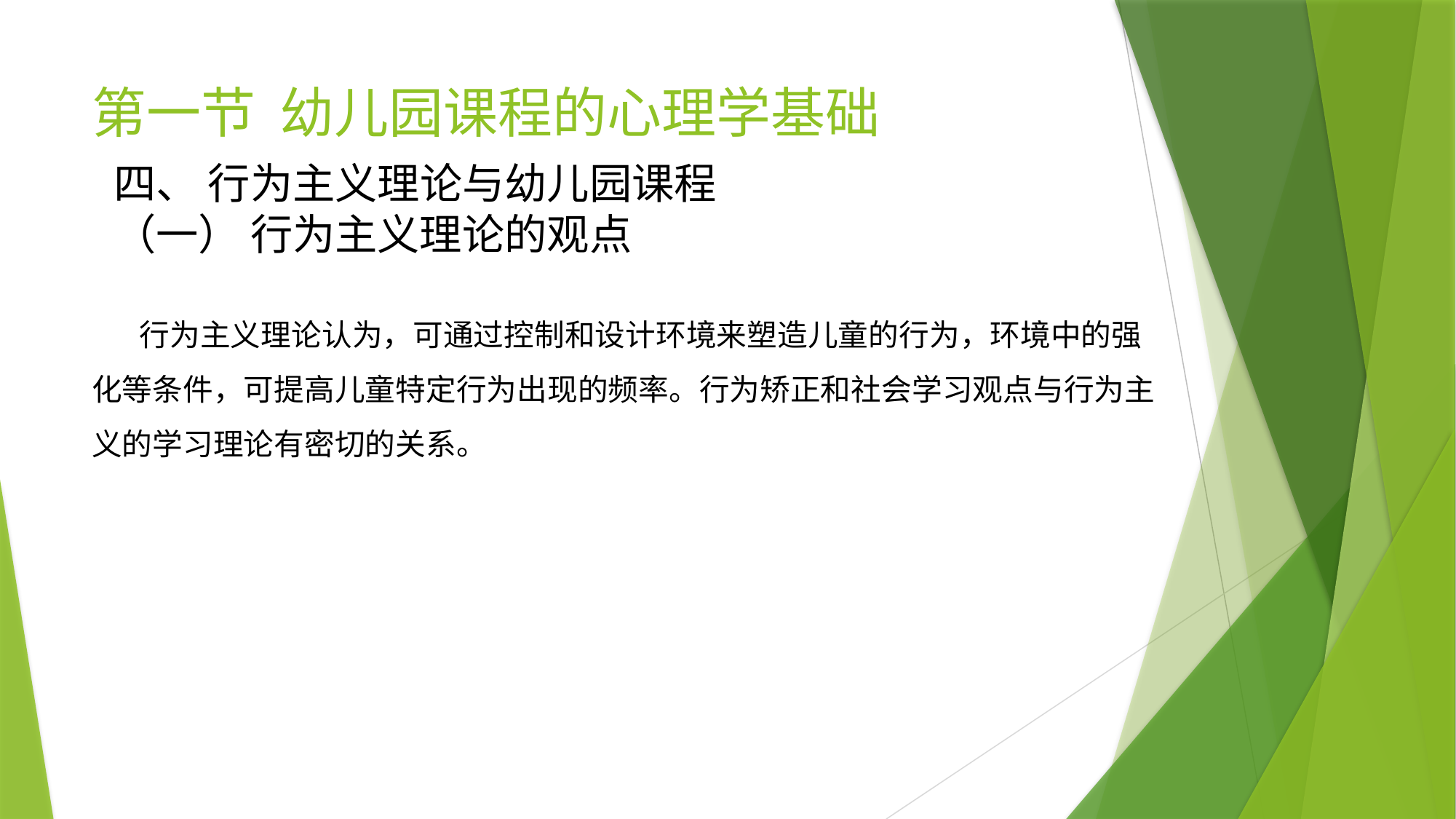

# 第一节  幼儿园课程的心理学基础
四、 行为主义理论与幼儿园课程
（一） 行为主义理论的观点
      行为主义理论认为，可通过控制和设计环境来塑造儿童的行为，环境中的强化等条件，可提高儿童特定行为出现的频率。行为矫正和社会学习观点与行为主义的学习理论有密切的关系。